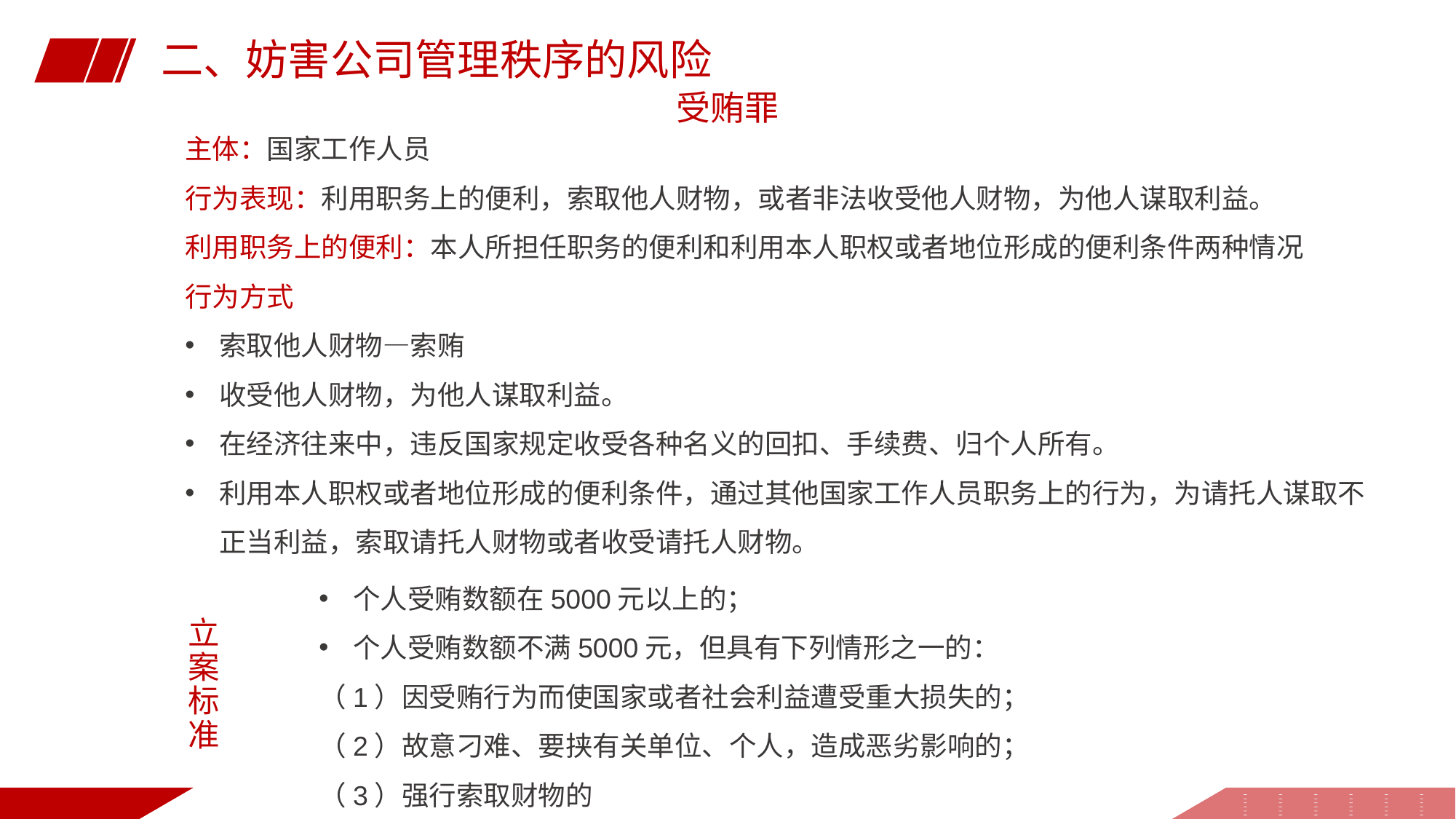

二、妨害公司管理秩序的风险
受贿罪
主体：国家工作人员
行为表现：利用职务上的便利，索取他人财物，或者非法收受他人财物，为他人谋取利益。
利用职务上的便利：本人所担任职务的便利和利用本人职权或者地位形成的便利条件两种情况
行为方式
索取他人财物—索贿
收受他人财物，为他人谋取利益。
在经济往来中，违反国家规定收受各种名义的回扣、手续费、归个人所有。
利用本人职权或者地位形成的便利条件，通过其他国家工作人员职务上的行为，为请托人谋取不正当利益，索取请托人财物或者收受请托人财物。

个人受贿数额在5000元以上的；
个人受贿数额不满5000元，但具有下列情形之一的：
（1）因受贿行为而使国家或者社会利益遭受重大损失的；
（2）故意刁难、要挟有关单位、个人，造成恶劣影响的；
（3）强行索取财物的
立案标准